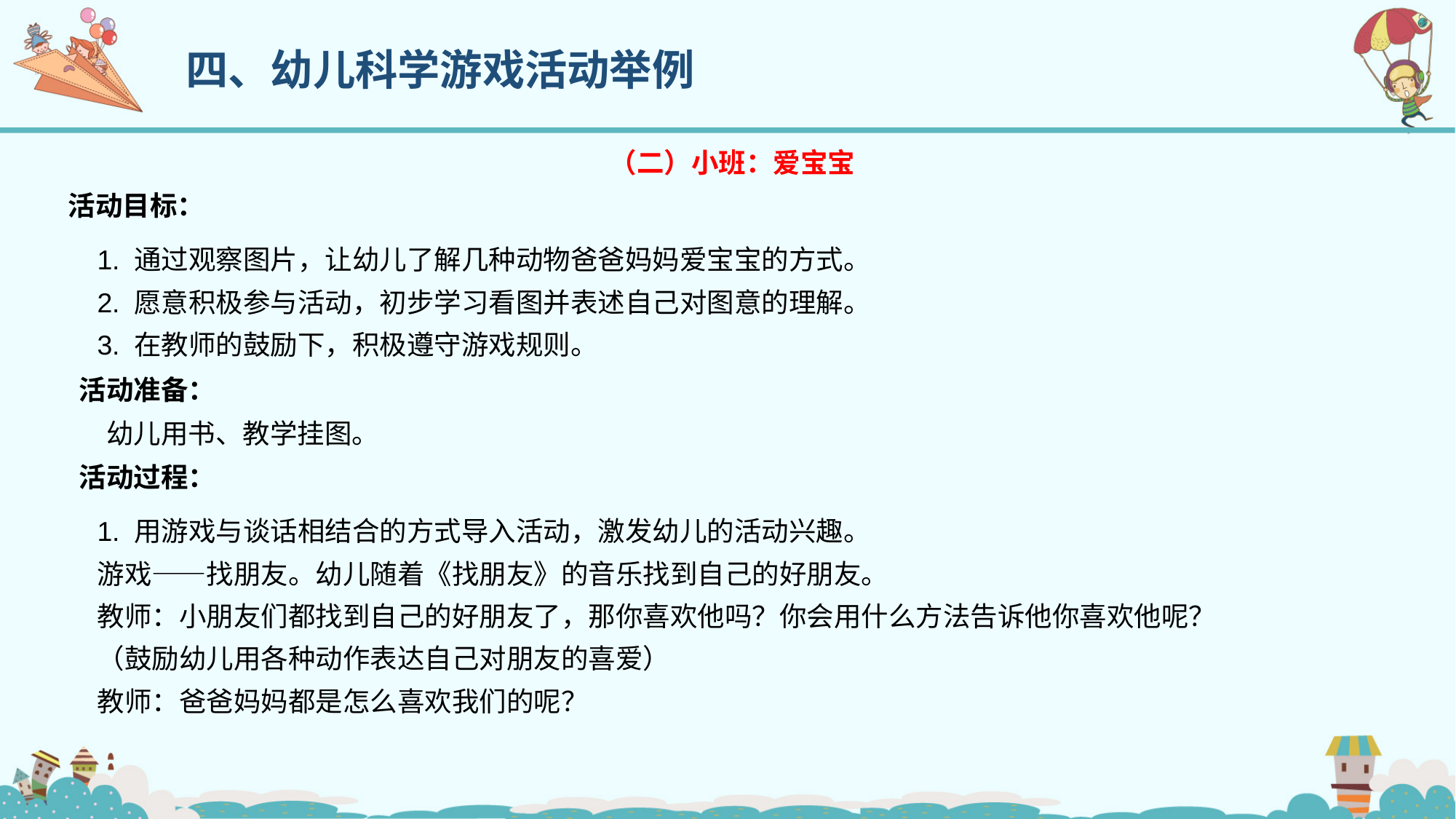

四、幼儿科学游戏活动举例

（二）小班：爱宝宝
活动目标：
1. 通过观察图片，让幼儿了解几种动物爸爸妈妈爱宝宝的方式。
2. 愿意积极参与活动，初步学习看图并表述自己对图意的理解。
3. 在教师的鼓励下，积极遵守游戏规则。
活动准备：
幼儿用书、教学挂图。
活动过程：
1. 用游戏与谈话相结合的方式导入活动，激发幼儿的活动兴趣。
游戏——找朋友。幼儿随着《找朋友》的音乐找到自己的好朋友。
教师：小朋友们都找到自己的好朋友了，那你喜欢他吗？你会用什么方法告诉他你喜欢他呢？
（鼓励幼儿用各种动作表达自己对朋友的喜爱）
教师：爸爸妈妈都是怎么喜欢我们的呢？